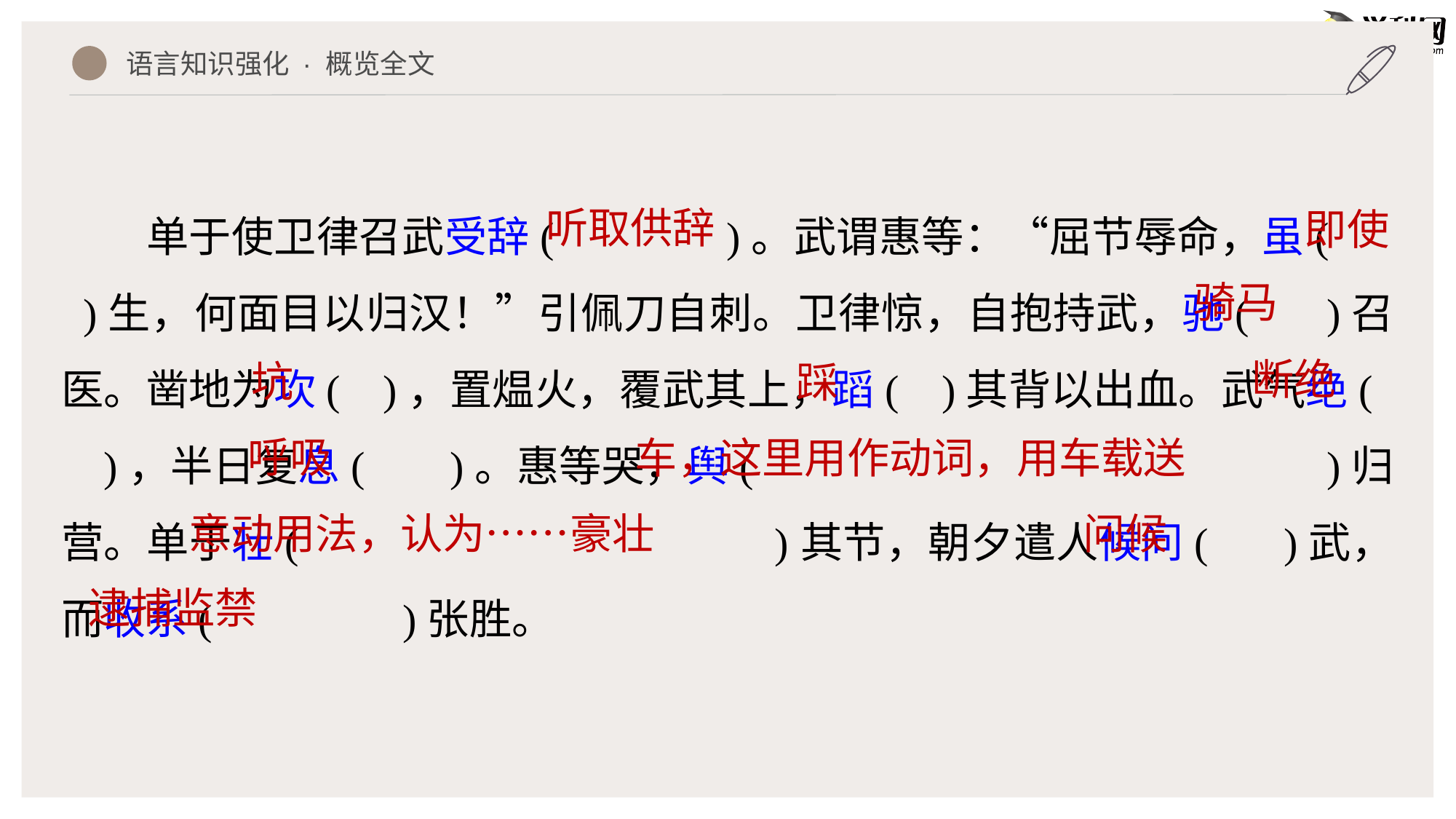

语言知识强化 · 概览全文

单于使卫律召武受辞(                )。武谓惠等：“屈节辱命，虽(         )生，何面目以归汉！”引佩刀自刺。卫律惊，自抱持武，驰(       )召医。凿地为坎(    )，置煴火，覆武其上，蹈(    )其背以出血。武气绝(       )，半日复息(        )。惠等哭，舆(                                                      )归营。单于壮(                                            )其节，朝夕遣人候问(       )武，而收系(                  )张胜。
听取供辞
即使
骑马
断绝
坑
踩
呼吸
车，这里用作动词，用车载送
意动用法，认为……豪壮
问候
逮捕监禁